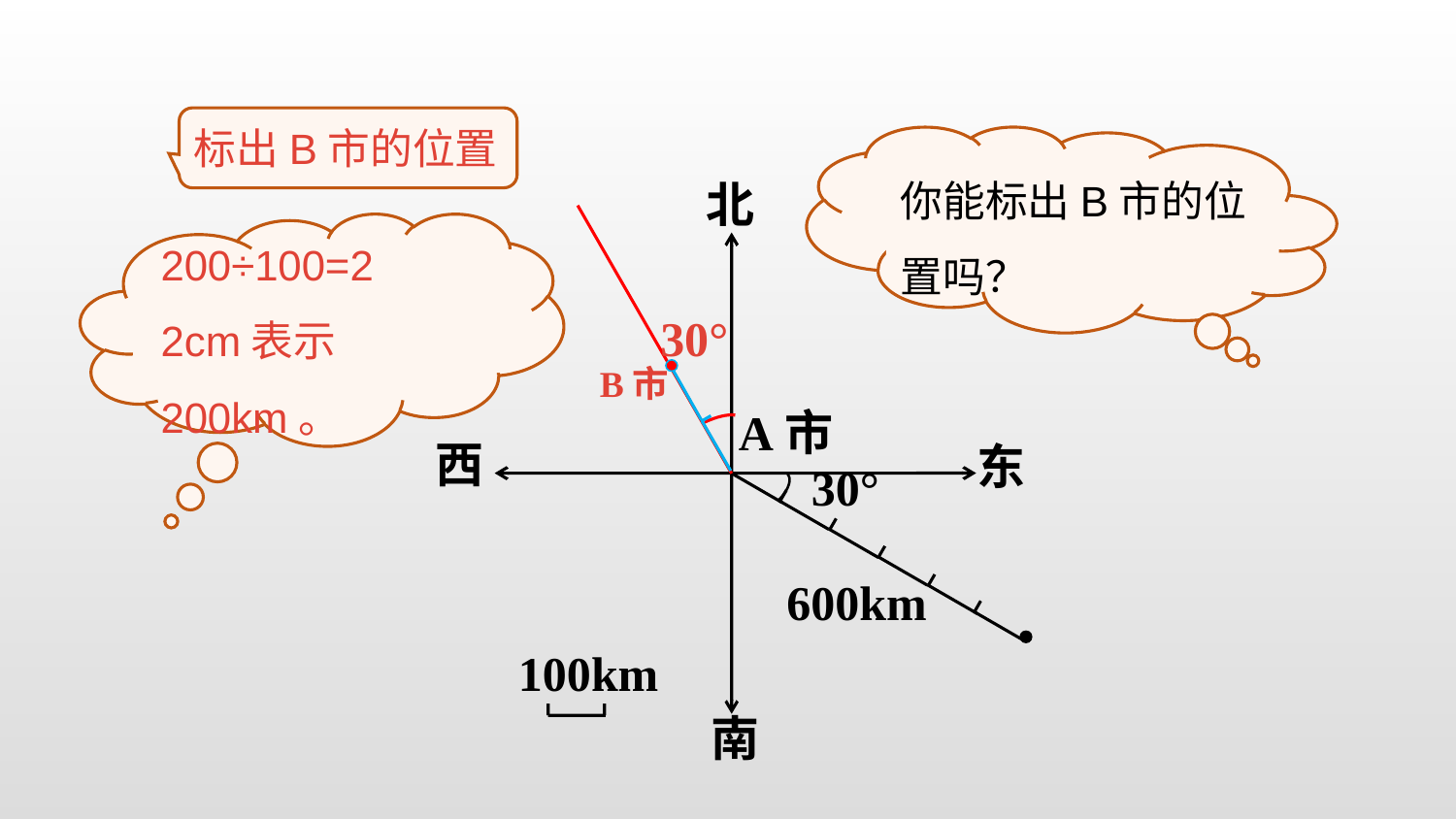

标出B市的位置

你能标出B市的位置吗？
北

西
东
南

200÷100=2
2cm表示200km。
30°
B市

A市

30°

600km

100km